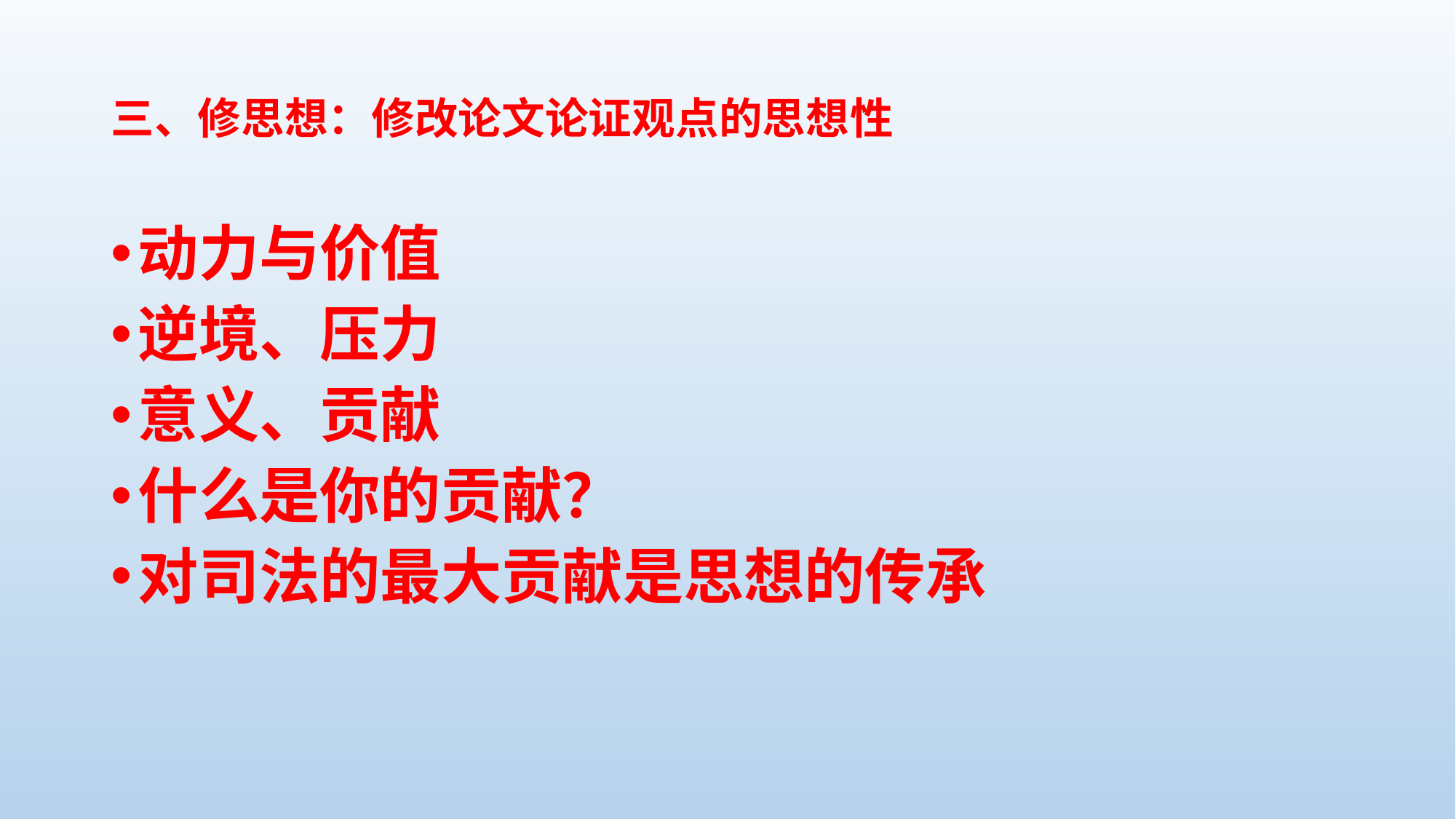

# 三、修思想：修改论文论证观点的思想性
动力与价值
逆境、压力
意义、贡献
什么是你的贡献？
对司法的最大贡献是思想的传承